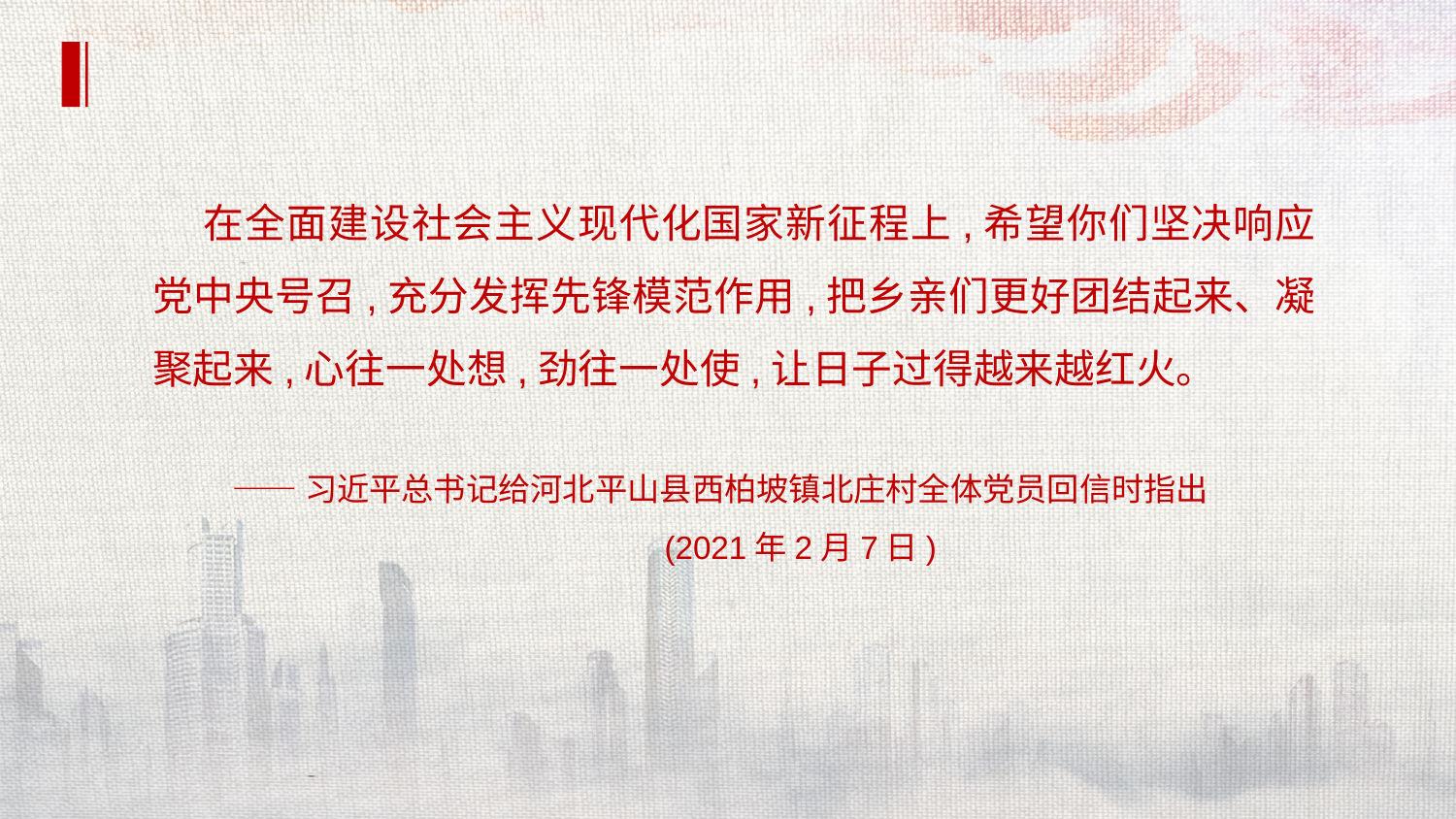

在全面建设社会主义现代化国家新征程上,希望你们坚决响应党中央号召,充分发挥先锋模范作用,把乡亲们更好团结起来、凝聚起来,心往一处想,劲往一处使,让日子过得越来越红火。

           ——习近平总书记给河北平山县西柏坡镇北庄村全体党员回信时指出
                                                         (2021年2月7日)